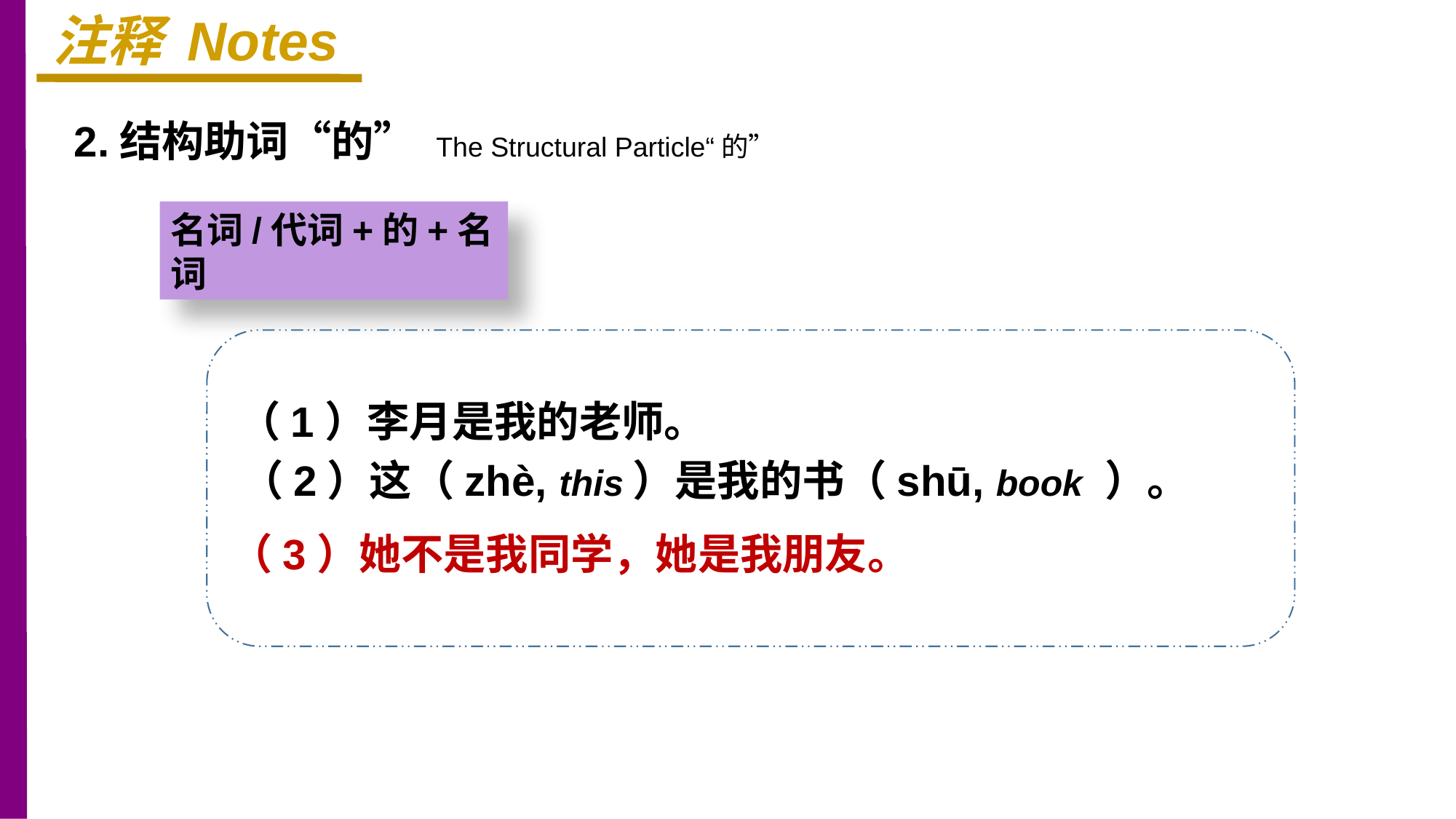

注释 Notes
2.结构助词“的” The Structural Particle“的”
名词/代词+的+名词

（1）李月是我的老师。
（2）这（zhè, this）是我的书（shū, book ）。
（3）她不是我同学，她是我朋友。